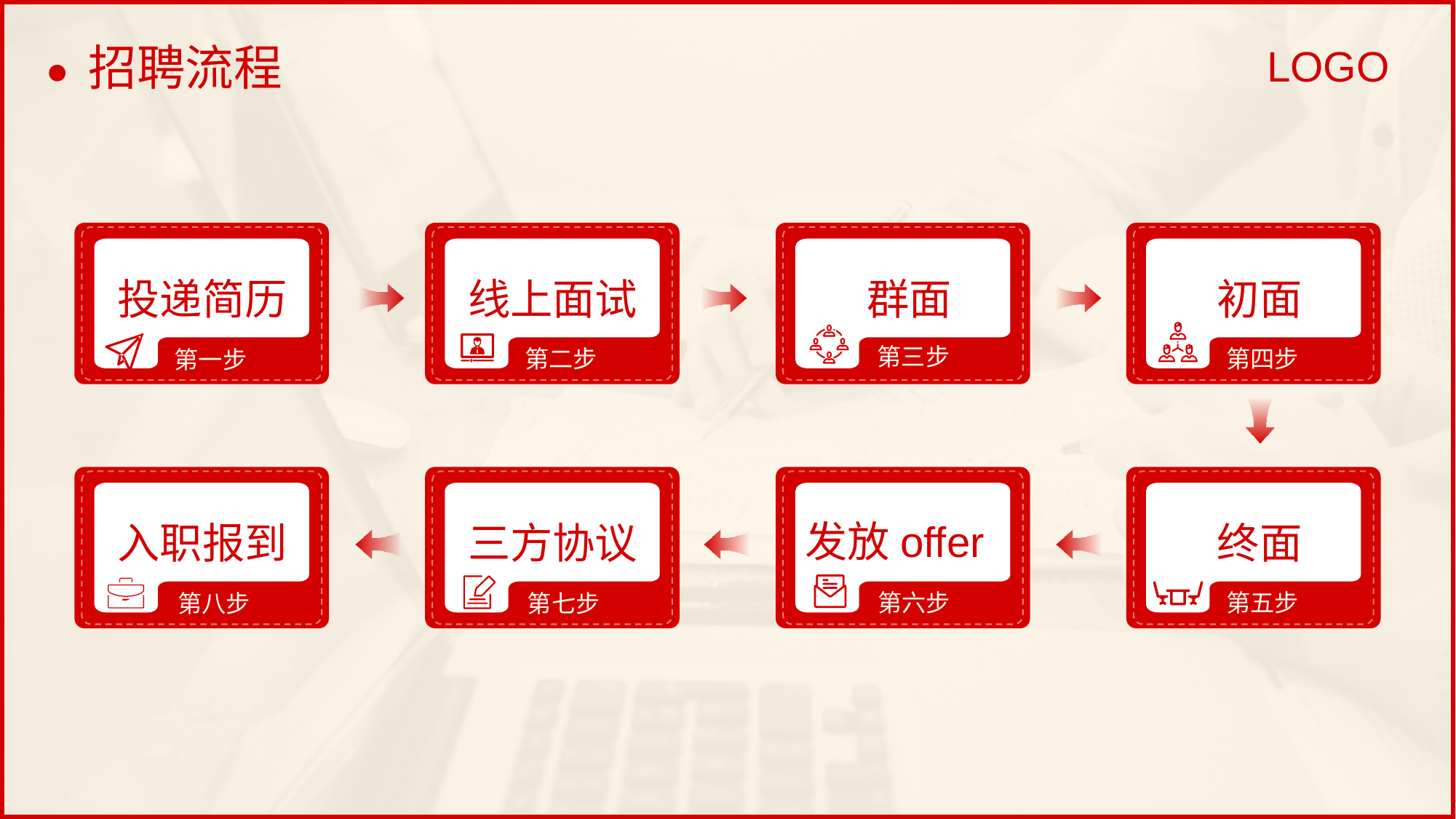

# 招聘流程

投递简历

第一步

线上面试

第二步

群面

第三步

初面

第四步

入职报到

第八步

三方协议

第七步

发放offer

第六步

终面

第五步